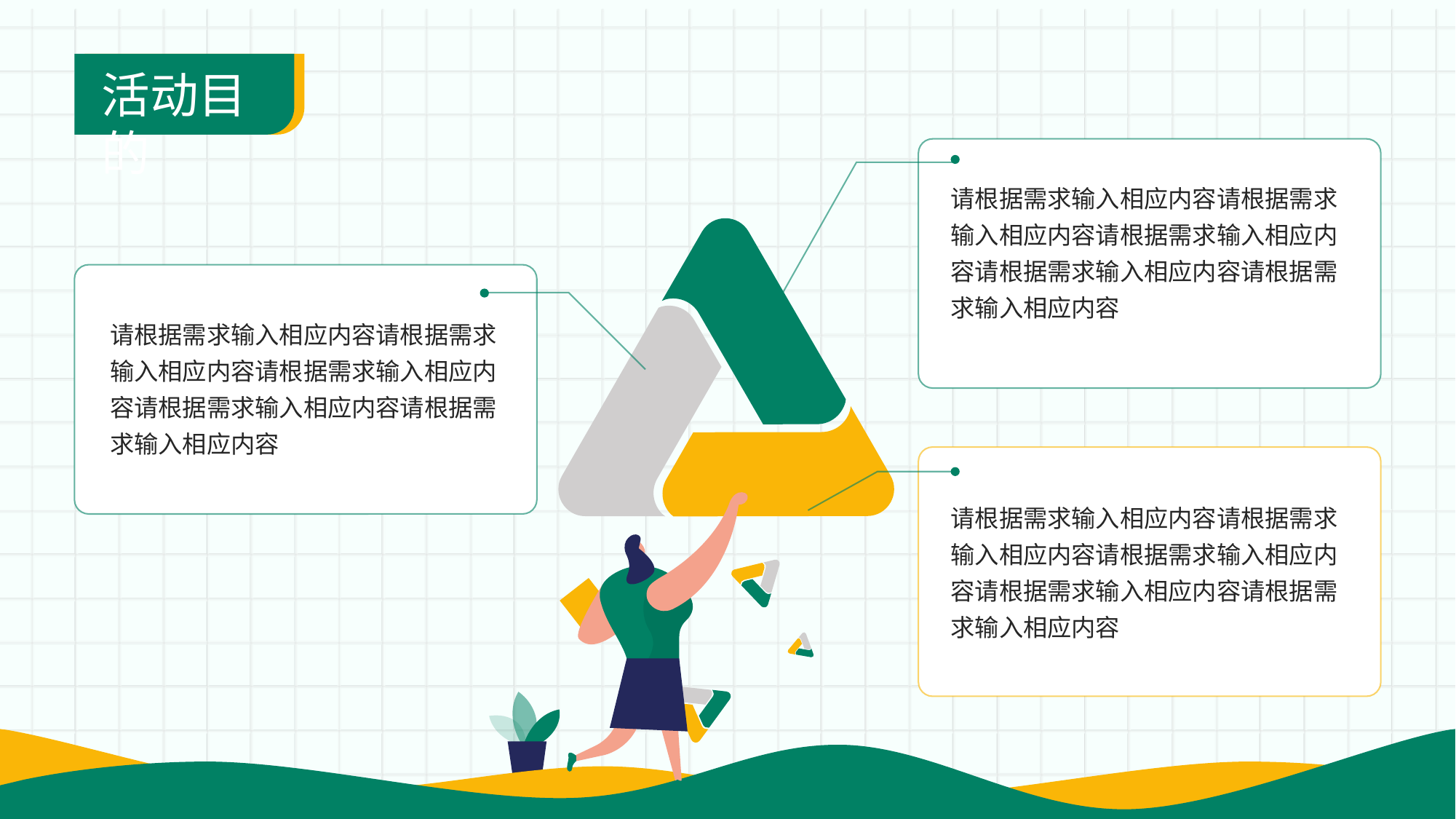

活动目的

请根据需求输入相应内容请根据需求输入相应内容请根据需求输入相应内容请根据需求输入相应内容请根据需求输入相应内容

请根据需求输入相应内容请根据需求输入相应内容请根据需求输入相应内容请根据需求输入相应内容请根据需求输入相应内容

请根据需求输入相应内容请根据需求输入相应内容请根据需求输入相应内容请根据需求输入相应内容请根据需求输入相应内容